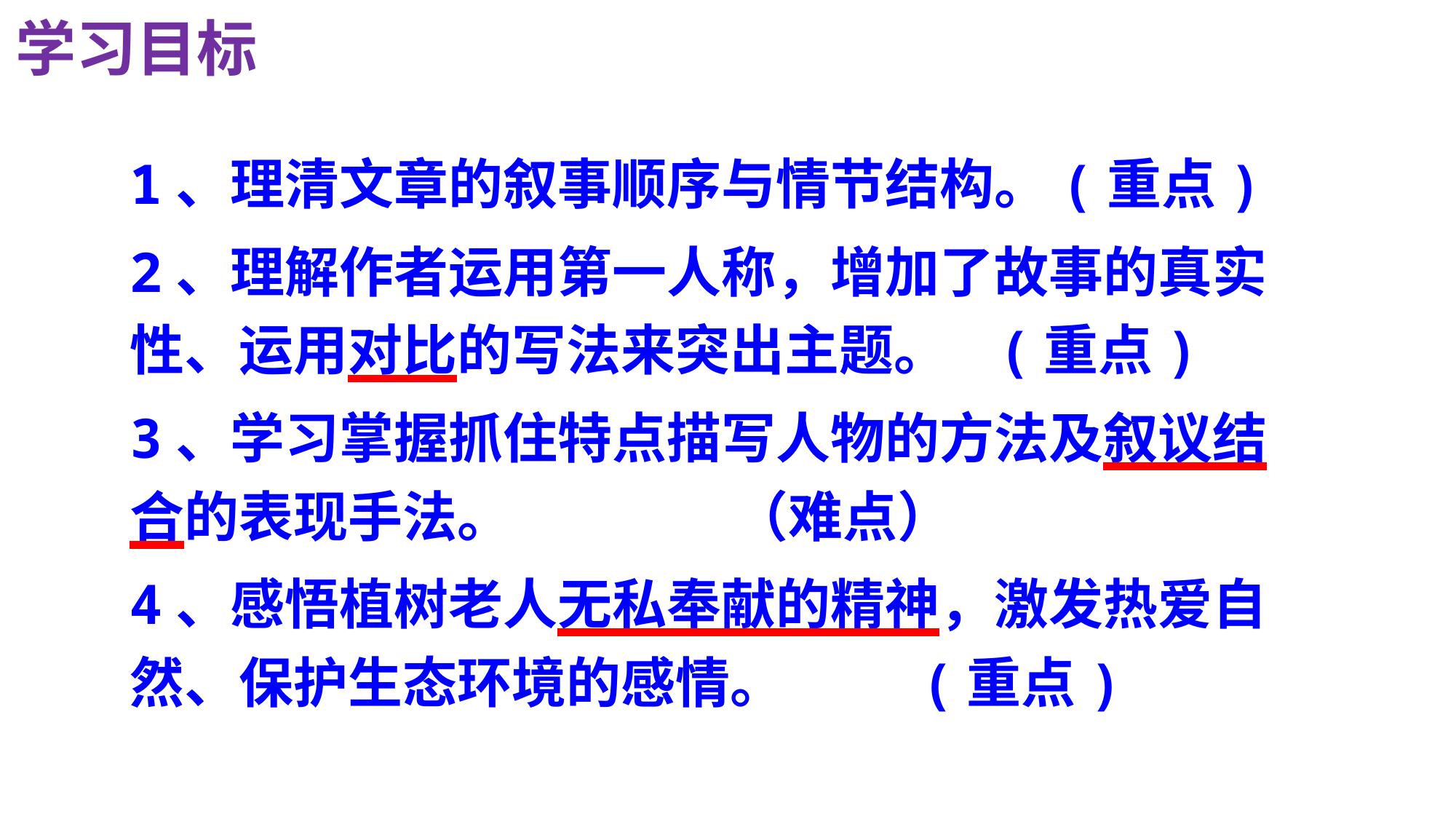

学习目标
1、理清文章的叙事顺序与情节结构。(重点)
2、理解作者运用第一人称，增加了故事的真实性、运用对比的写法来突出主题。   (重点)
3、学习掌握抓住特点描写人物的方法及叙议结合的表现手法。                  （难点）
4、感悟植树老人无私奉献的精神，激发热爱自然、保护生态环境的感情。          (重点)